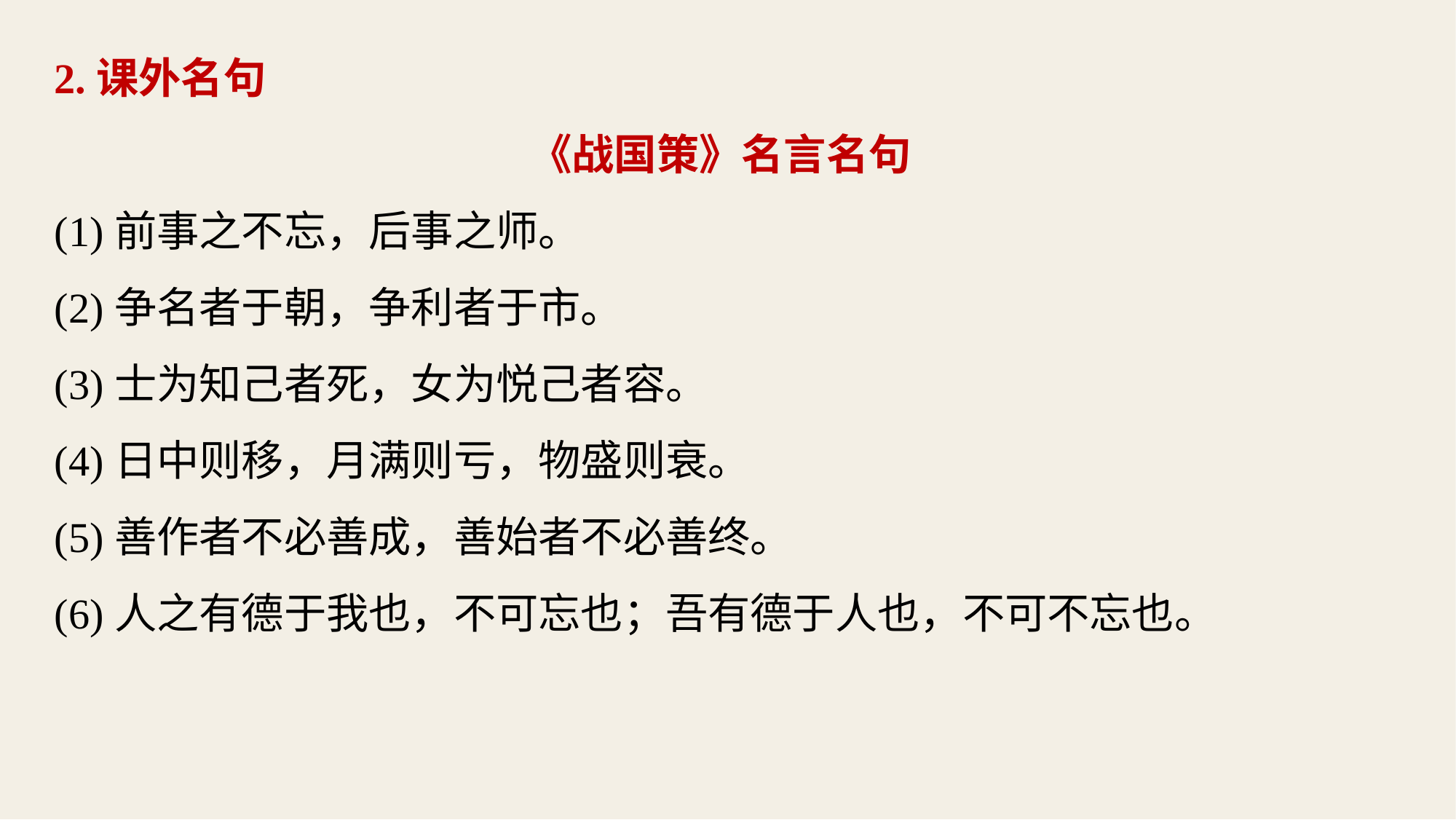

2.课外名句
《战国策》名言名句
(1)前事之不忘，后事之师。
(2)争名者于朝，争利者于市。
(3)士为知己者死，女为悦己者容。
(4)日中则移，月满则亏，物盛则衰。
(5)善作者不必善成，善始者不必善终。
(6)人之有德于我也，不可忘也；吾有德于人也，不可不忘也。